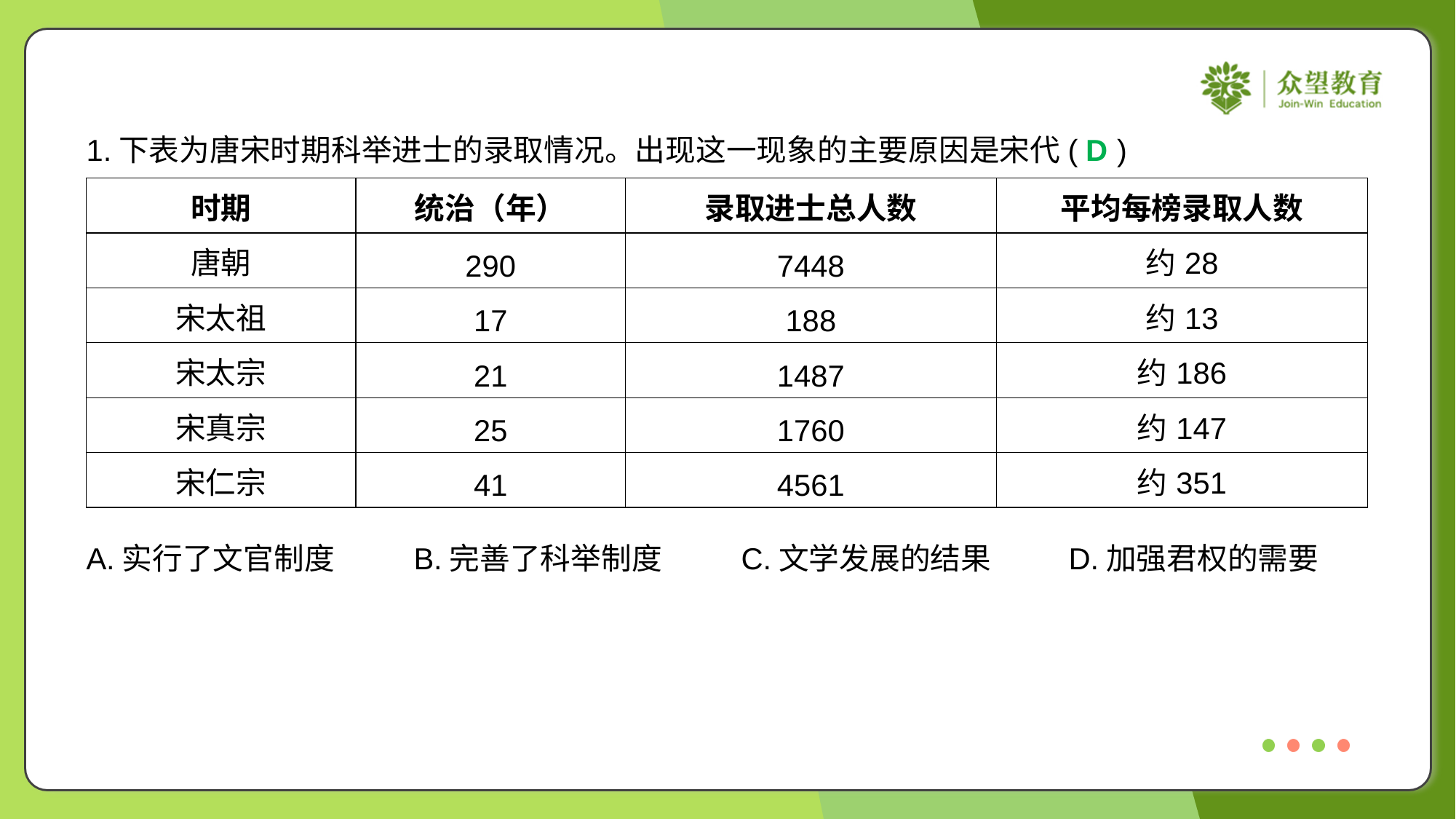

1.下表为唐宋时期科举进士的录取情况。出现这一现象的主要原因是宋代(     )
D
| 时期 | 统治（年） | 录取进士总人数 | 平均每榜录取人数 |
| --- | --- | --- | --- |
| 唐朝 | 290 | 7448 | 约28 |
| 宋太祖 | 17 | 188 | 约13 |
| 宋太宗 | 21 | 1487 | 约186 |
| 宋真宗 | 25 | 1760 | 约147 |
| 宋仁宗 | 41 | 4561 | 约351 |
A.实行了文官制度	B.完善了科举制度	C.文学发展的结果	D.加强君权的需要